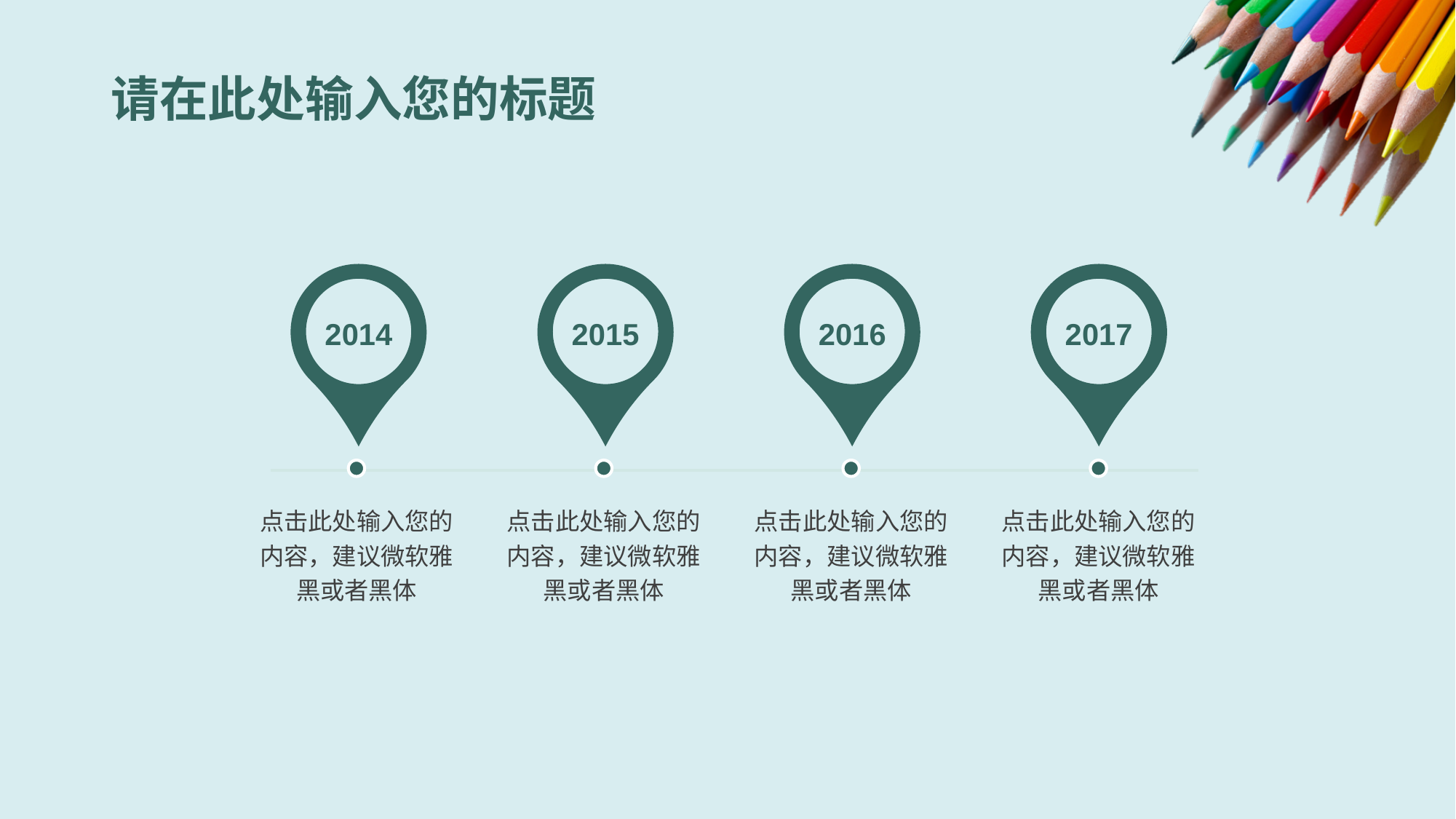

# 请在此处输入您的标题
2014
2015
2016
2017

点击此处输入您的内容，建议微软雅黑或者黑体
点击此处输入您的内容，建议微软雅黑或者黑体
点击此处输入您的内容，建议微软雅黑或者黑体
点击此处输入您的内容，建议微软雅黑或者黑体